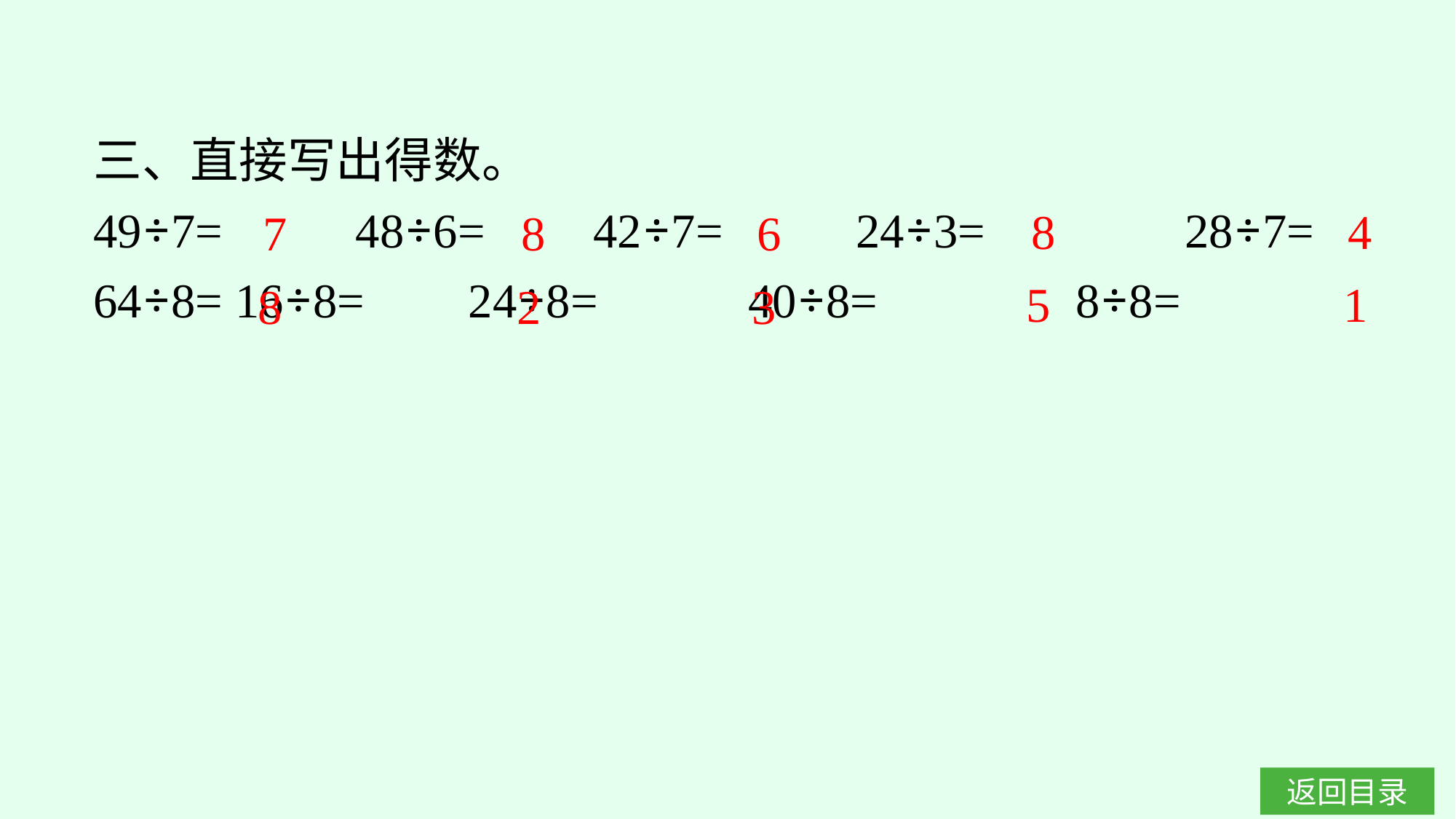

三、直接写出得数。
49÷7=　 　48÷6=	42÷7=　 　24÷3=		28÷7=
64÷8=	16÷8=	24÷8=		40÷8=		8÷8=
8
4
7
8
6
5
1
8
2
3